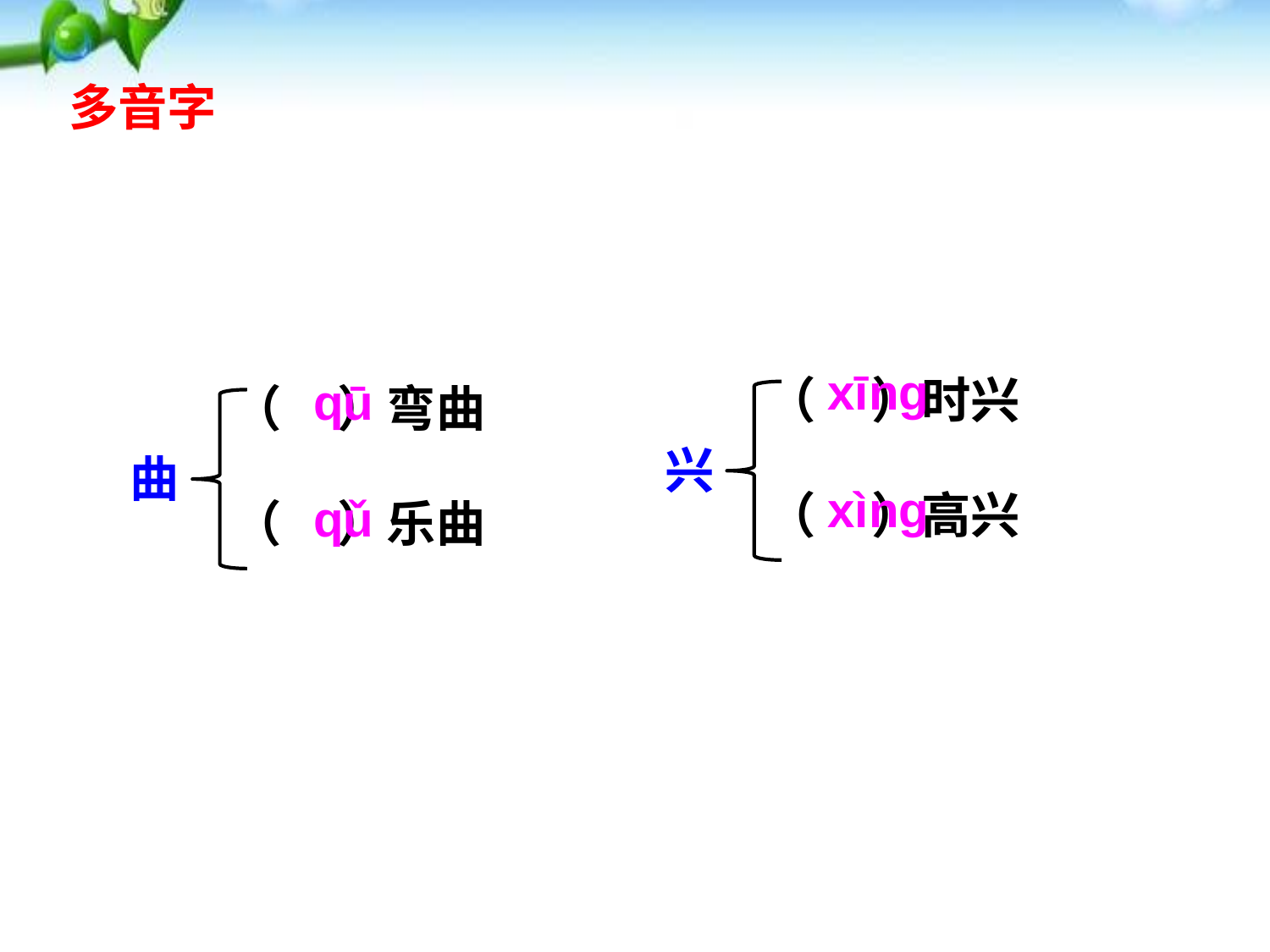

多音字
xīnɡ
（     ）时兴

兴
（     ）高兴
qū
（     ）弯曲

曲
（     ）乐曲
xìnɡ
qǔ